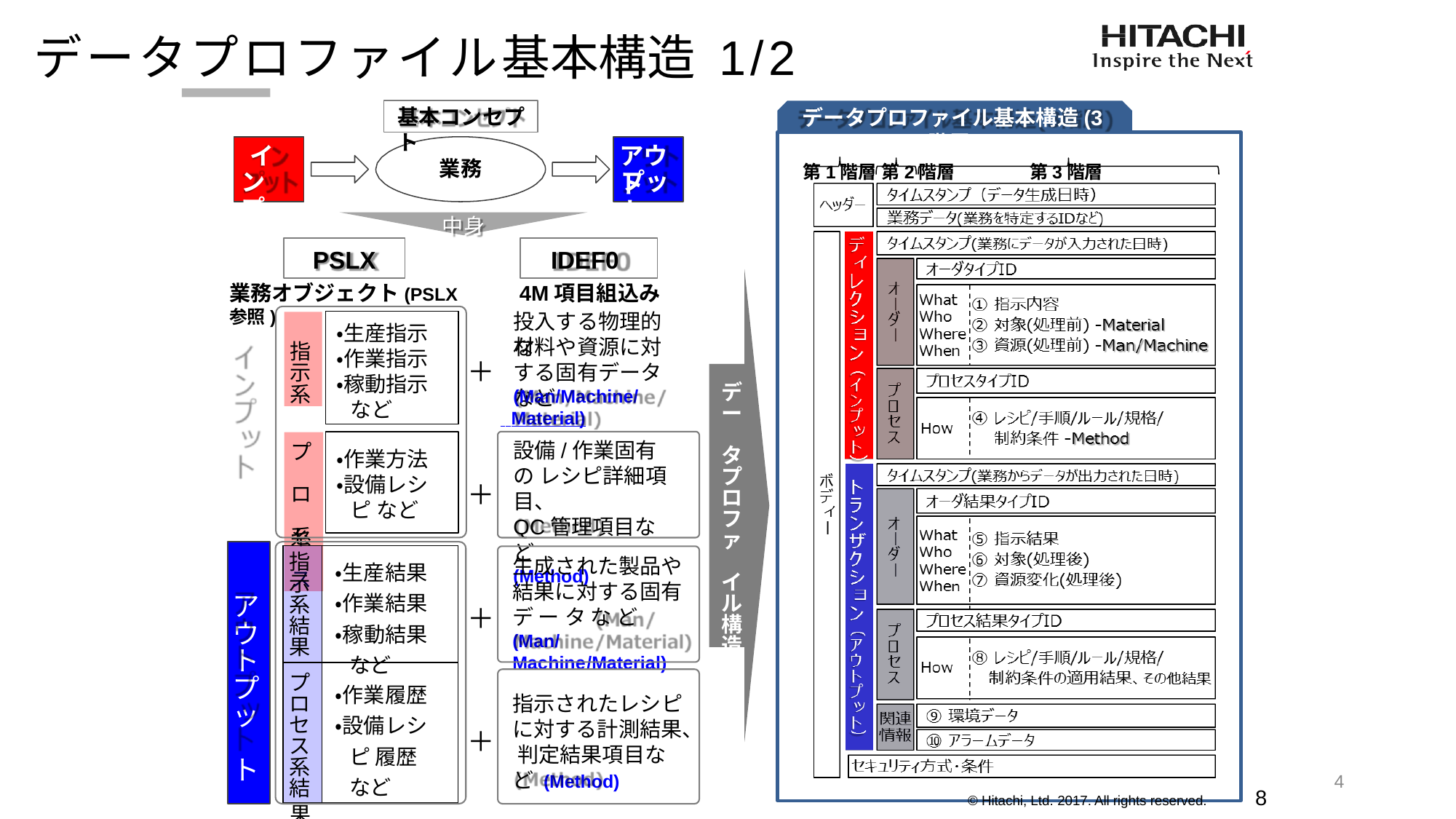

# データプロファイル基本構造 1/2

データプロファイル基本構造(3階層)
第1階層 第2階層	第3階層

基本コンセプト

アウト
イン プット
業務

プット

中身

PSLX
IDEF0

4M項目組込み
投入する物理的な
業務オブジェクト(PSLX参照)

指 示 系
・生産指示
・作業指示
・稼動指示 など

材料や資源に対
する固有データなど
イ ン プ ッ ト
＋
デ ー タ プ ロ フ ァ イ ル 構 造 化

(Man/Machine/

  Material)

プ ロ セ ス
設備/作業固有の レシピ詳細項目、
QC管理項目など
(Method)
・作業方法
・設備レシピ など

＋

系

| 指 示 系 結 果 | ・生産結果 ・作業結果 ・稼動結果 など |
| --- | --- |
| プ ロ セ ス 系 結 | ・作業履歴 ・設備レシピ 履歴 など |

生成された製品や 結果に対する固有 デ ー タ な ど (Man/  Machine/Material)

ア ウ ト プ ッ ト
＋

指示されたレシピ
に対する計測結果、 判定結果項目など (Method)
＋

4

8
© Hitachi, Ltd. 2017. All rights reserved.
果